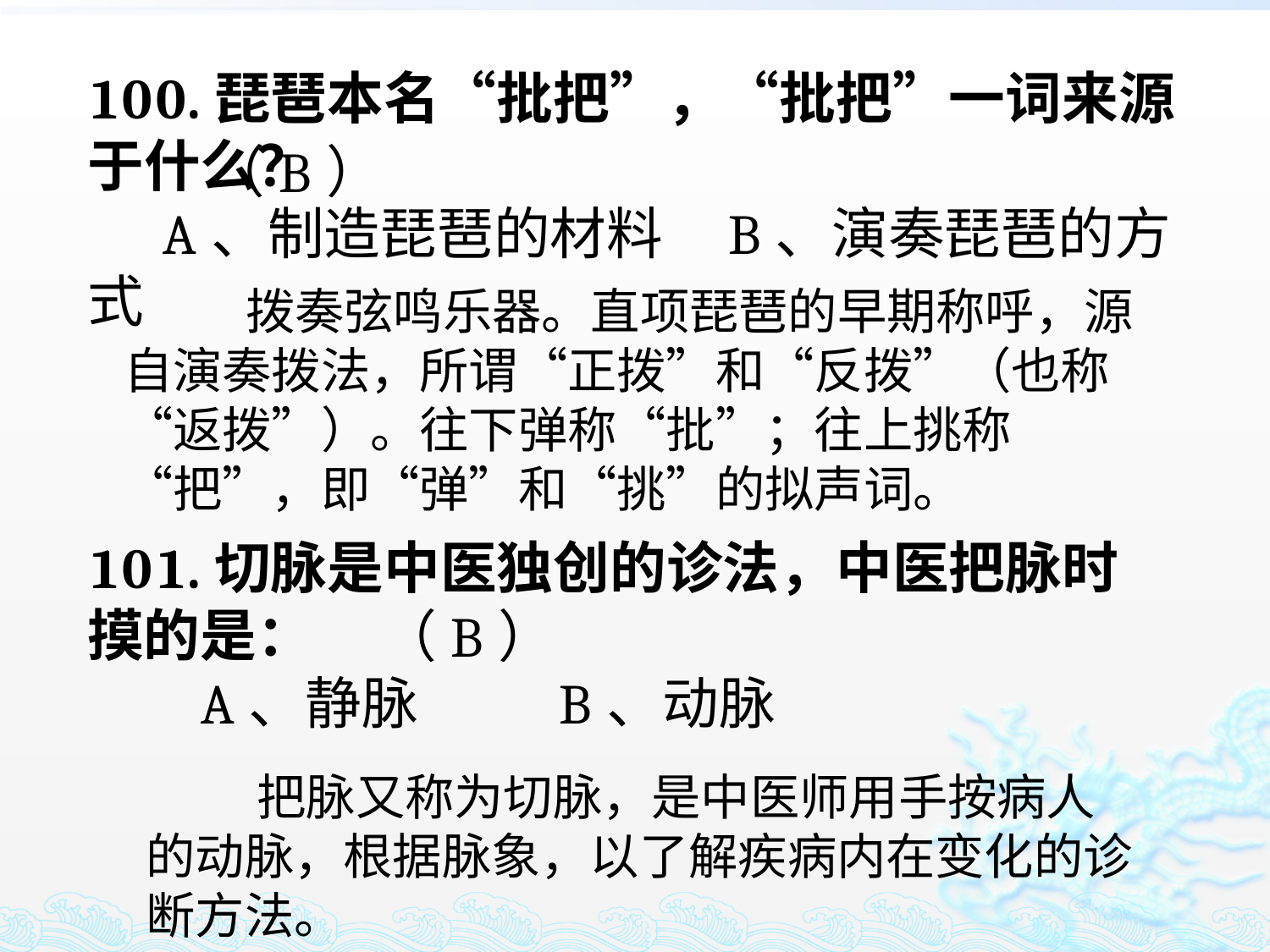

100.琵琶本名“批把”，“批把”一词来源于什么？
      A、制造琵琶的材料    B、演奏琵琶的方式
（B）
          拨奏弦鸣乐器。直项琵琶的早期称呼，源自演奏拨法，所谓“正拨”和“反拨”（也称“返拨”）。往下弹称“批”；往上挑称“把”，即“弹”和“挑”的拟声词。
101.切脉是中医独创的诊法，中医把脉时摸的是：
         A、静脉          B、动脉
（B）
         把脉又称为切脉，是中医师用手按病人的动脉，根据脉象，以了解疾病内在变化的诊断方法。